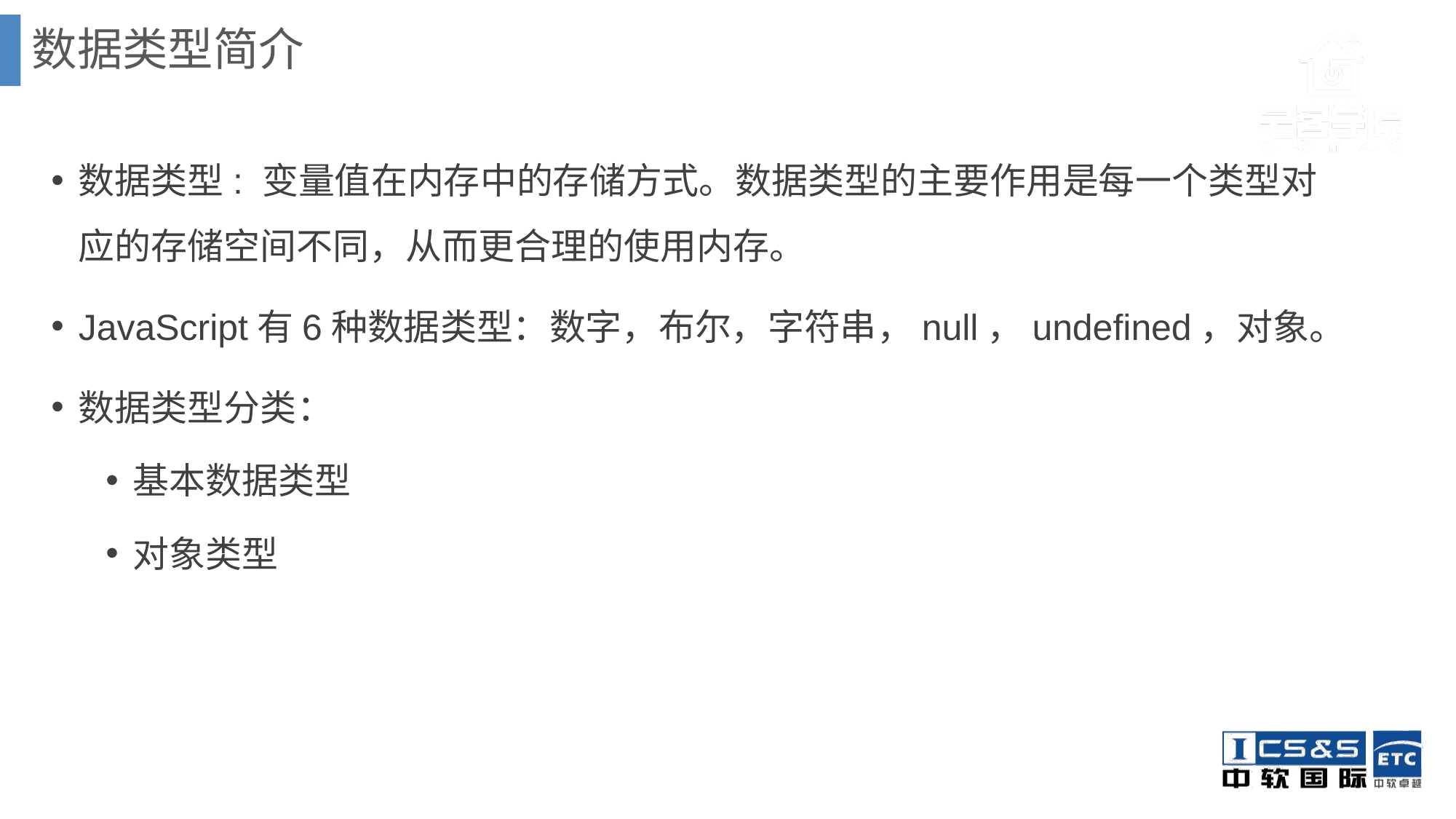

数据类型简介
数据类型: 变量值在内存中的存储方式。数据类型的主要作用是每一个类型对应的存储空间不同，从而更合理的使用内存。
JavaScript有6种数据类型：数字，布尔，字符串，null，undefined，对象。
数据类型分类：
基本数据类型
对象类型